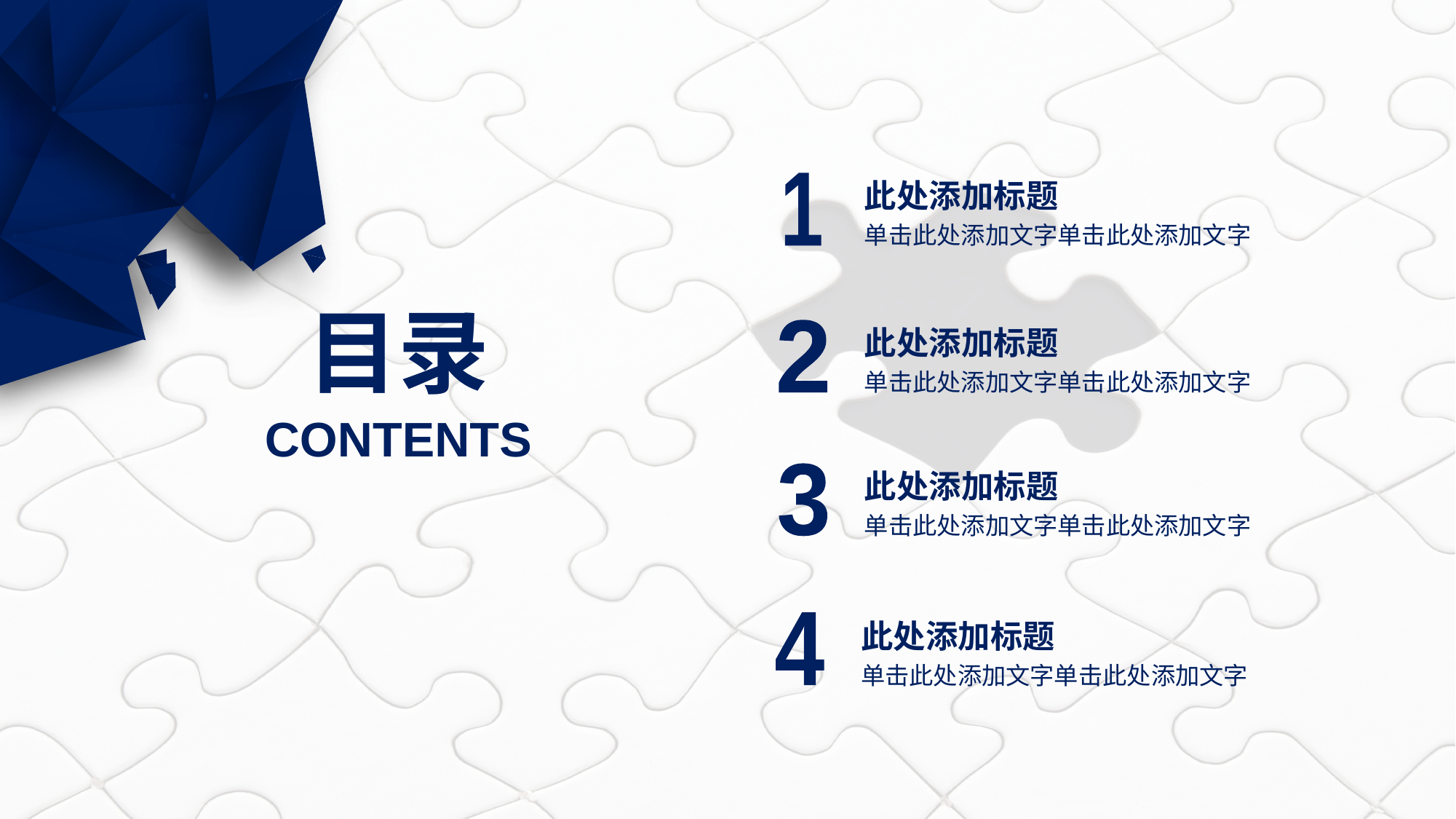

此处添加标题
单击此处添加文字单击此处添加文字
1
目录
此处添加标题
单击此处添加文字单击此处添加文字
2
CONTENTS
此处添加标题
单击此处添加文字单击此处添加文字
3
此处添加标题
单击此处添加文字单击此处添加文字
4